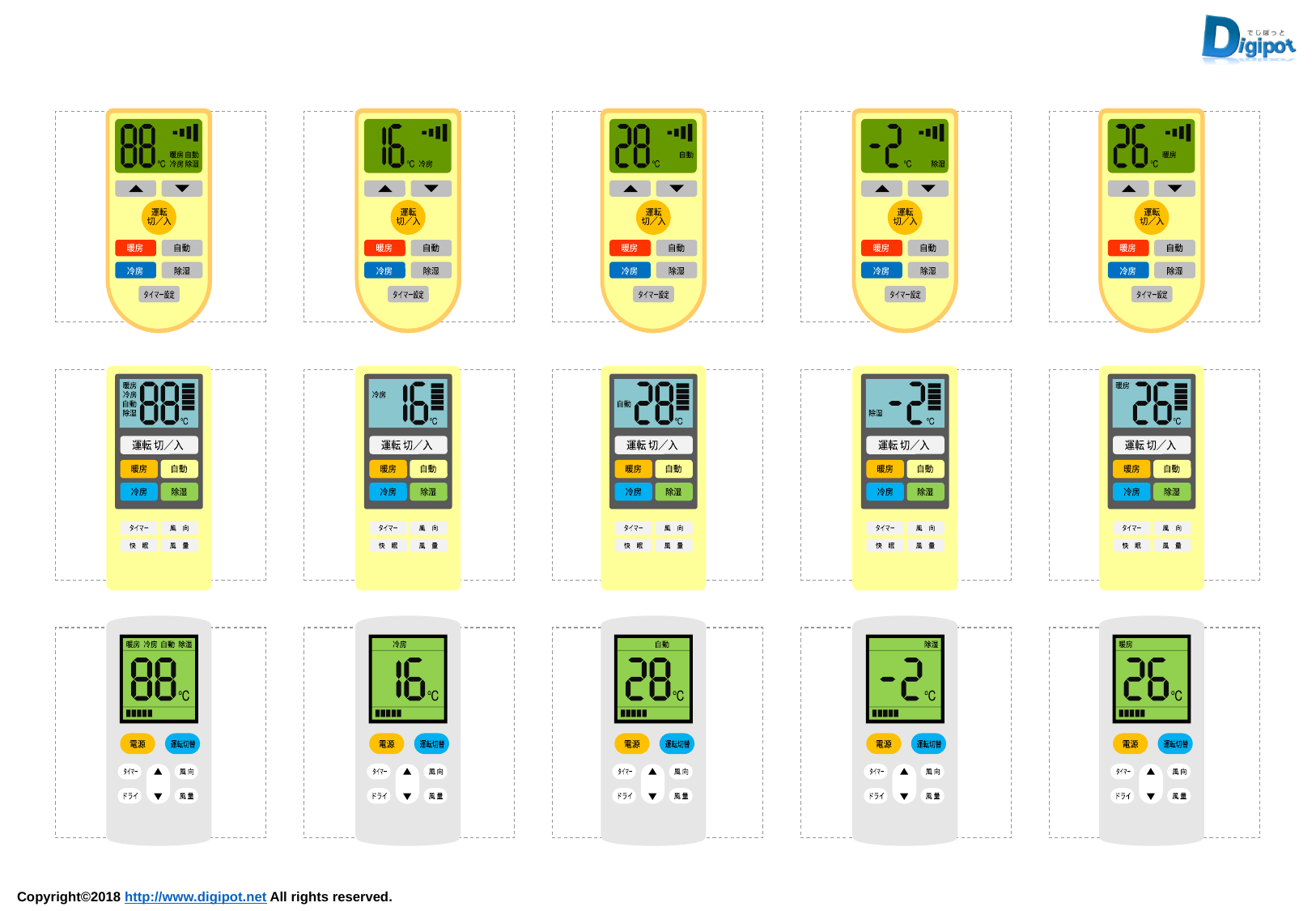

暖房
自動
℃
冷房
除湿

運転
切／入

暖房
自動

冷房
除湿

タイマー設定

℃
冷房

運転
切／入

暖房
自動

冷房
除湿

タイマー設定

自動
℃

運転
切／入

暖房
自動

冷房
除湿

タイマー設定

℃
除湿

運転
切／入

暖房
自動

冷房
除湿

タイマー設定

暖房
℃

運転
切／入

暖房
自動

冷房
除湿

タイマー設定

暖房

冷房

自動

除湿
℃

運転 切／入

暖房
自動

冷房
除湿

タイマー
風　向

快　眠
風　量

冷房

℃

運転 切／入

暖房
自動

冷房
除湿

タイマー
風　向

快　眠
風　量

自動

℃

運転 切／入

暖房
自動

冷房
除湿

タイマー
風　向

快　眠
風　量

除湿
℃

運転 切／入

暖房
自動

冷房
除湿

タイマー
風　向

快　眠
風　量

暖房

℃

運転 切／入

暖房
自動

冷房
除湿

タイマー
風　向

快　眠
風　量

暖房
冷房
自動
除湿

℃

電源
運転切替

タイマー
風 向

ドライ
風 量

冷房

℃

電源
運転切替

タイマー
風 向

ドライ
風 量

自動

℃

電源
運転切替

タイマー
風 向

ドライ
風 量

除湿

℃

電源
運転切替

タイマー
風 向

ドライ
風 量

暖房

℃

電源
運転切替

タイマー
風 向

ドライ
風 量